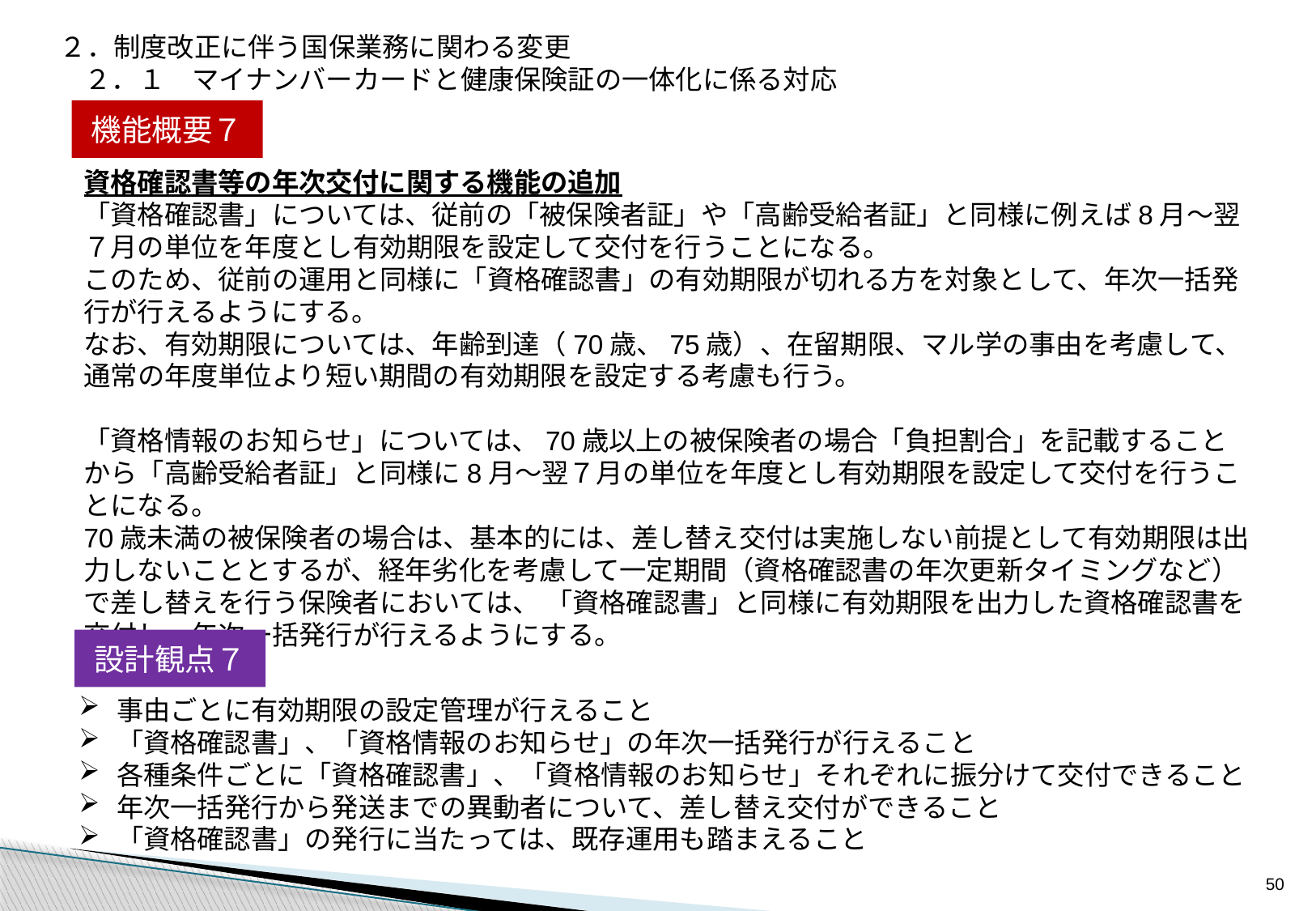

２．制度改正に伴う国保業務に関わる変更
２．１　マイナンバーカードと健康保険証の一体化に係る対応
機能概要７
資格確認書等の年次交付に関する機能の追加
「資格確認書」については、従前の「被保険者証」や「高齢受給者証」と同様に例えば8月～翌７月の単位を年度とし有効期限を設定して交付を行うことになる。
このため、従前の運用と同様に「資格確認書」の有効期限が切れる方を対象として、年次一括発行が行えるようにする。
なお、有効期限については、年齢到達（70歳、75歳）、在留期限、マル学の事由を考慮して、通常の年度単位より短い期間の有効期限を設定する考慮も行う。

「資格情報のお知らせ」については、70歳以上の被保険者の場合「負担割合」を記載することから「高齢受給者証」と同様に8月～翌７月の単位を年度とし有効期限を設定して交付を行うことになる。
70歳未満の被保険者の場合は、基本的には、差し替え交付は実施しない前提として有効期限は出力しないこととするが、経年劣化を考慮して一定期間（資格確認書の年次更新タイミングなど）で差し替えを行う保険者においては、 「資格確認書」と同様に有効期限を出力した資格確認書を交付し、年次一括発行が行えるようにする。
設計観点７
事由ごとに有効期限の設定管理が行えること
「資格確認書」、「資格情報のお知らせ」の年次一括発行が行えること
各種条件ごとに「資格確認書」、「資格情報のお知らせ」それぞれに振分けて交付できること
年次一括発行から発送までの異動者について、差し替え交付ができること
「資格確認書」の発行に当たっては、既存運用も踏まえること
50